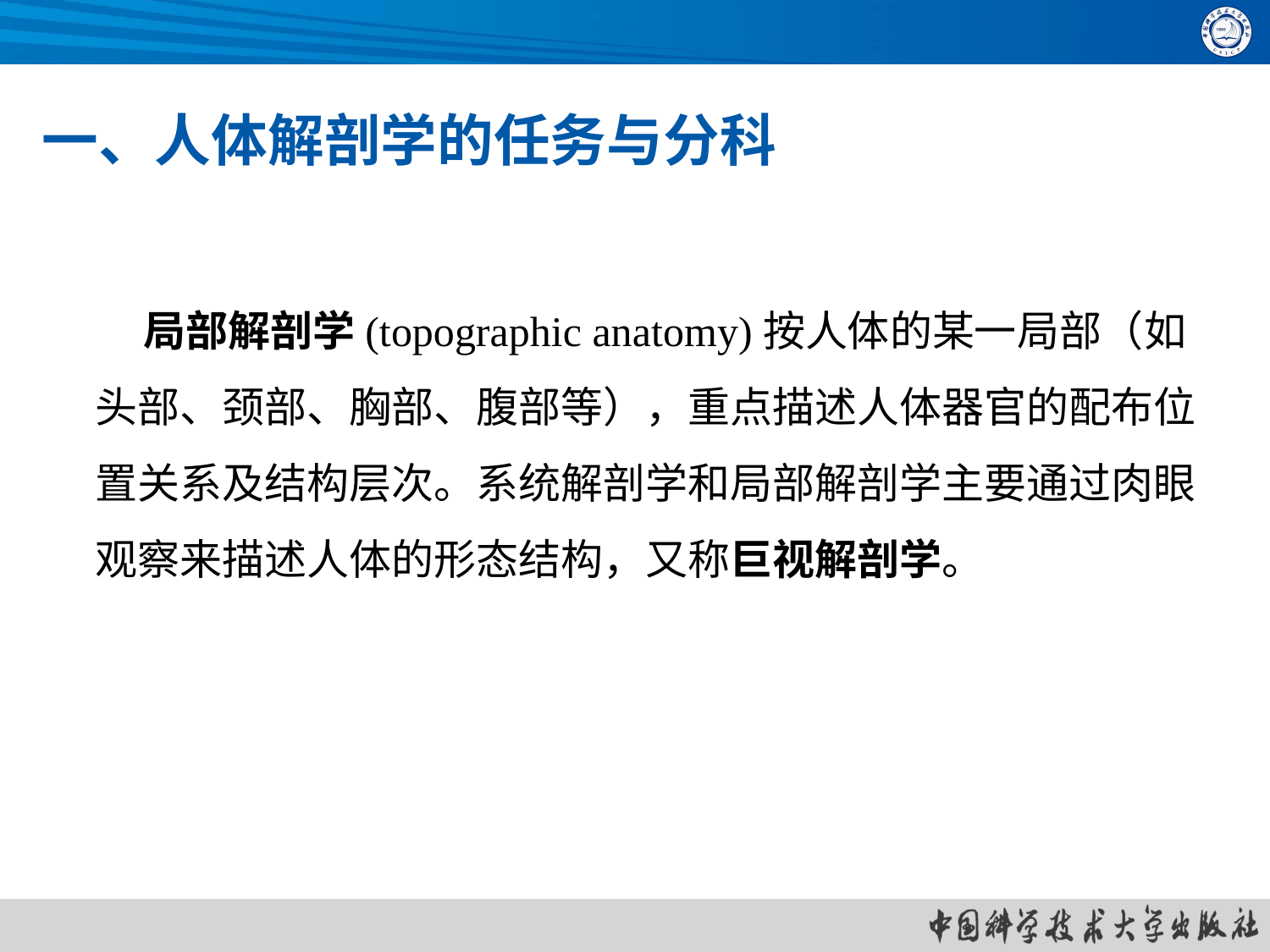

一、人体解剖学的任务与分科

    局部解剖学(topographic anatomy)按人体的某一局部（如头部、颈部、胸部、腹部等），重点描述人体器官的配布位置关系及结构层次。系统解剖学和局部解剖学主要通过肉眼观察来描述人体的形态结构，又称巨视解剖学。